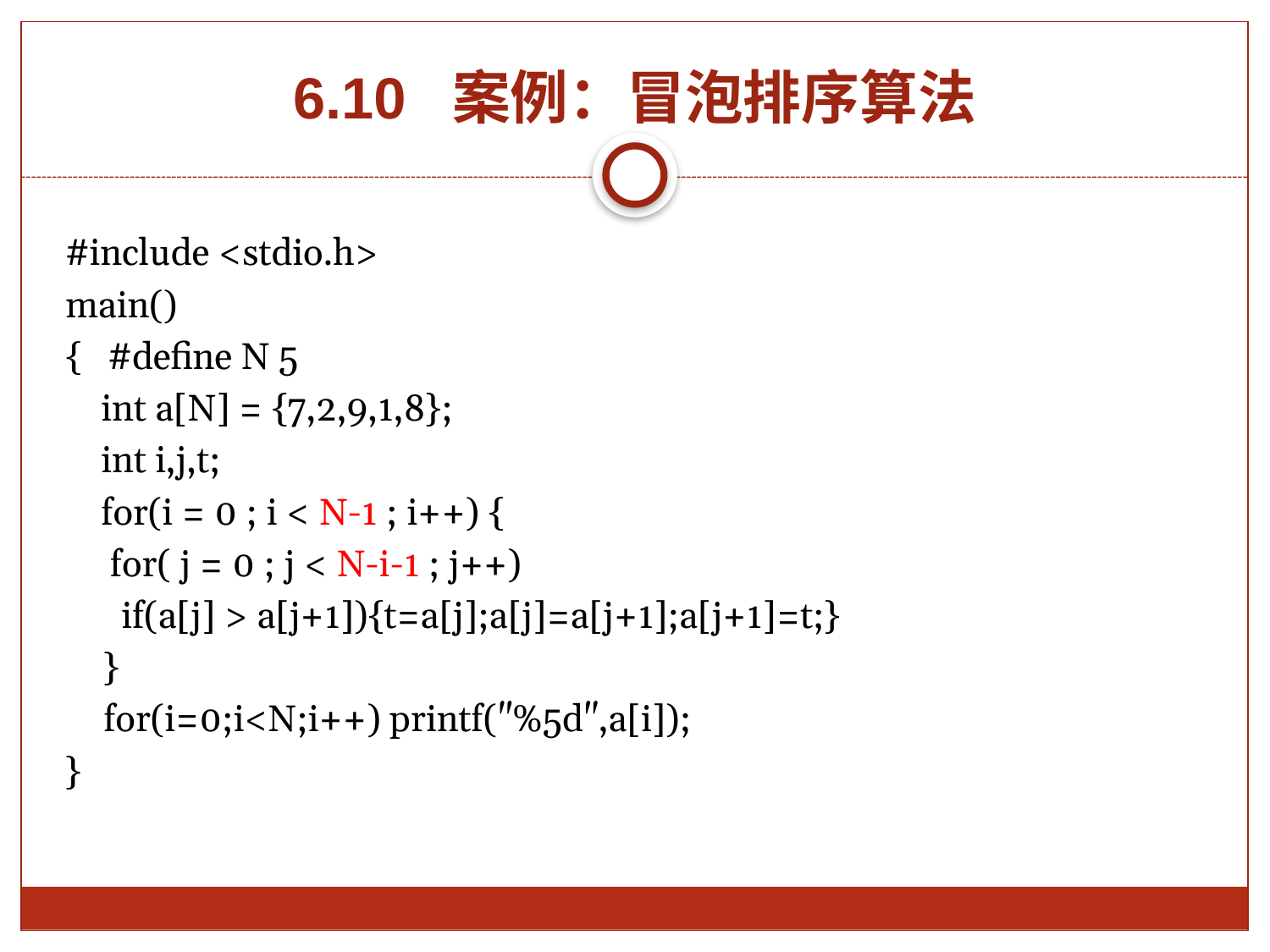

# 6.10  案例：冒泡排序算法
#include <stdio.h>
main()
{   #define N 5
    int a[N] = {7,2,9,1,8};
    int i,j,t;
    for(i = 0 ; i < N-1 ; i++) {
     for( j = 0 ; j < N-i-1 ; j++)
	  if(a[j] > a[j+1]){t=a[j];a[j]=a[j+1];a[j+1]=t;}
	}
	for(i=0;i<N;i++) printf("%5d",a[i]);
}